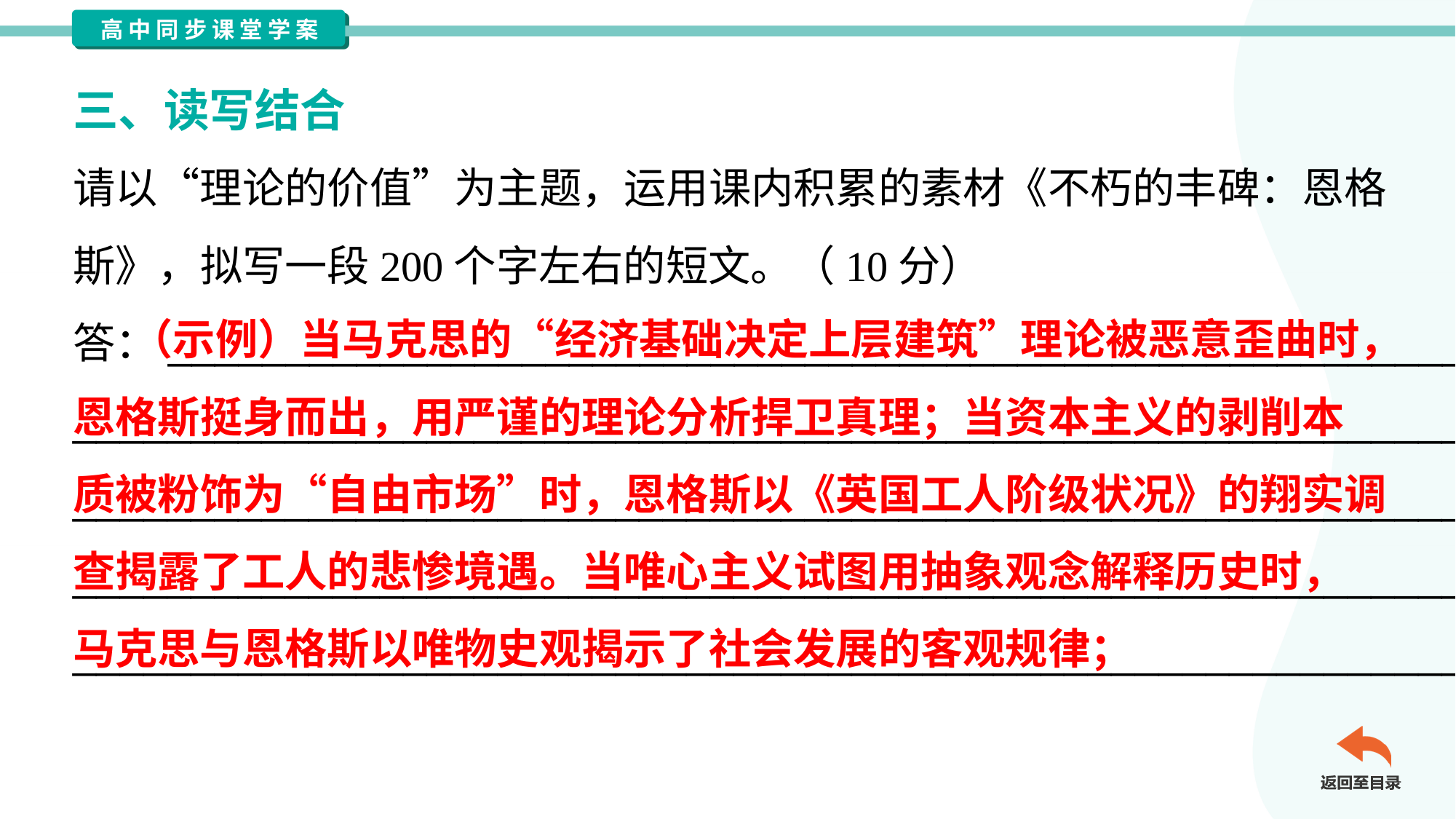

三、读写结合
请以“理论的价值”为主题，运用课内积累的素材《不朽的丰碑：恩格
斯》，拟写一段200个字左右的短文。（10分）
答：_________________________________________________________
_____________________________________________________________
_____________________________________________________________
_____________________________________________________________
_____________________________________________________________
     （示例）当马克思的“经济基础决定上层建筑”理论被恶意歪曲时，
恩格斯挺身而出，用严谨的理论分析捍卫真理；当资本主义的剥削本
质被粉饰为“自由市场”时，恩格斯以《英国工人阶级状况》的翔实调
查揭露了工人的悲惨境遇。当唯心主义试图用抽象观念解释历史时，
马克思与恩格斯以唯物史观揭示了社会发展的客观规律；